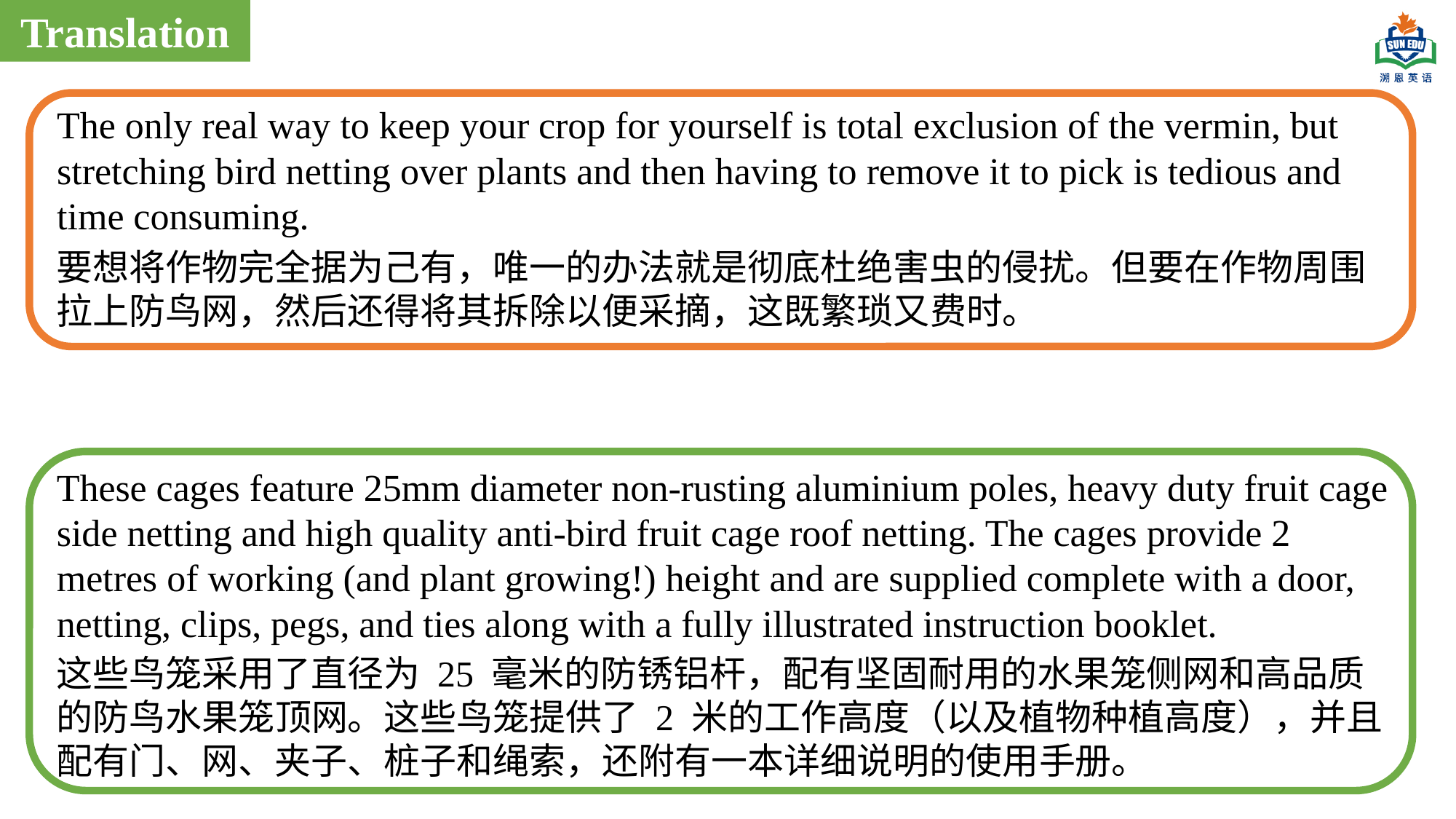

Translation

The only real way to keep your crop for yourself is total exclusion of the vermin, but stretching bird netting over plants and then having to remove it to pick is tedious and time consuming.
要想将作物完全据为己有，唯一的办法就是彻底杜绝害虫的侵扰。但要在作物周围拉上防鸟网，然后还得将其拆除以便采摘，这既繁琐又费时。

These cages feature 25mm diameter non-rusting aluminium poles, heavy duty fruit cage side netting and high quality anti-bird fruit cage roof netting. The cages provide 2 metres of working (and plant growing!) height and are supplied complete with a door, netting, clips, pegs, and ties along with a fully illustrated instruction booklet.

这些鸟笼采用了直径为 25 毫米的防锈铝杆，配有坚固耐用的水果笼侧网和高品质的防鸟水果笼顶网。这些鸟笼提供了 2 米的工作高度（以及植物种植高度），并且配有门、网、夹子、桩子和绳索，还附有一本详细说明的使用手册。